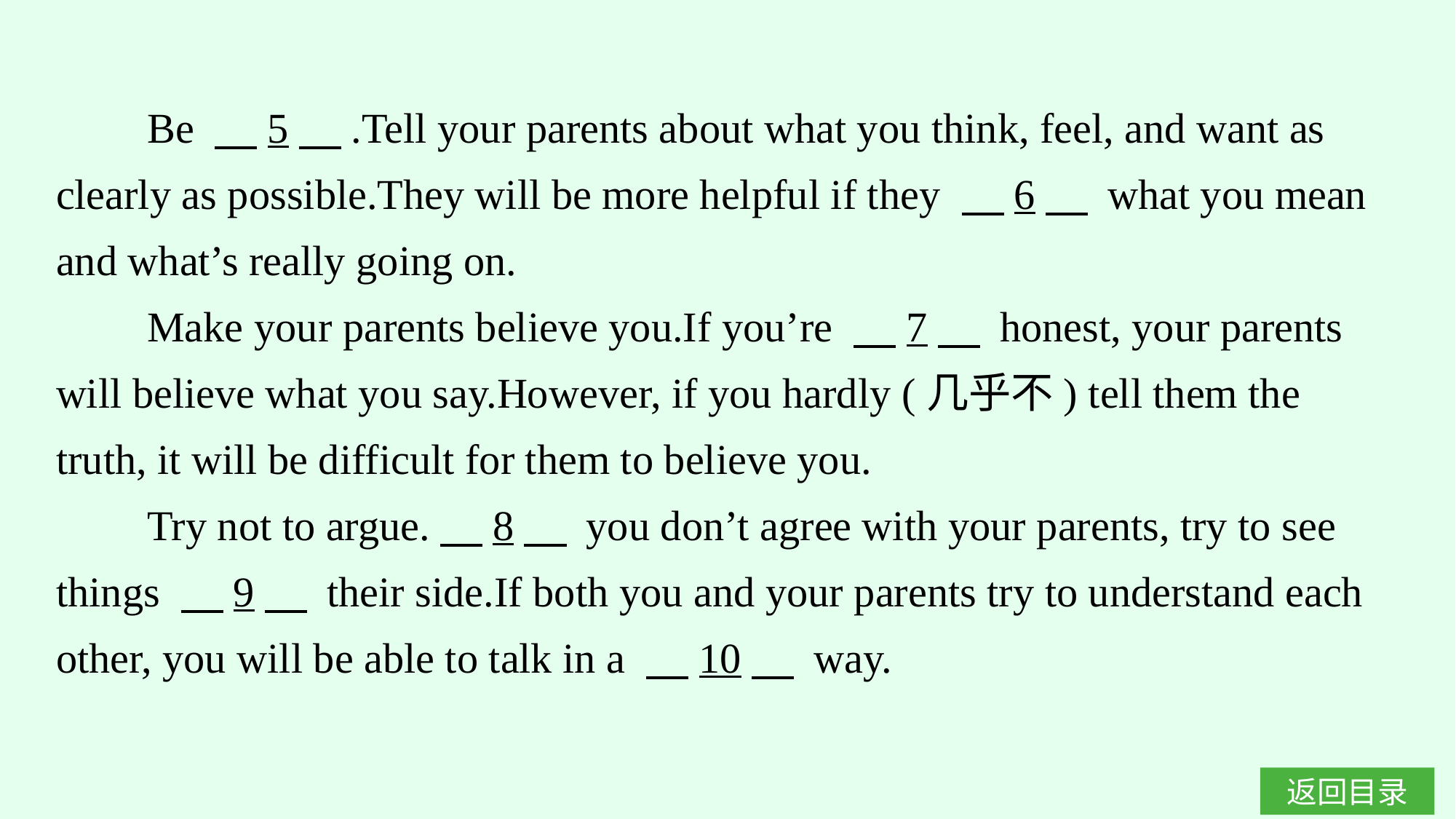

Be 　5　.Tell your parents about what you think, feel, and want as clearly as possible.They will be more helpful if they 　6　 what you mean and what’s really going on.
Make your parents believe you.If you’re 　7　 honest, your parents will believe what you say.However, if you hardly (几乎不) tell them the truth, it will be difficult for them to believe you.
Try not to argue.　8　 you don’t agree with your parents, try to see things 　9　 their side.If both you and your parents try to understand each other, you will be able to talk in a 　10　 way.